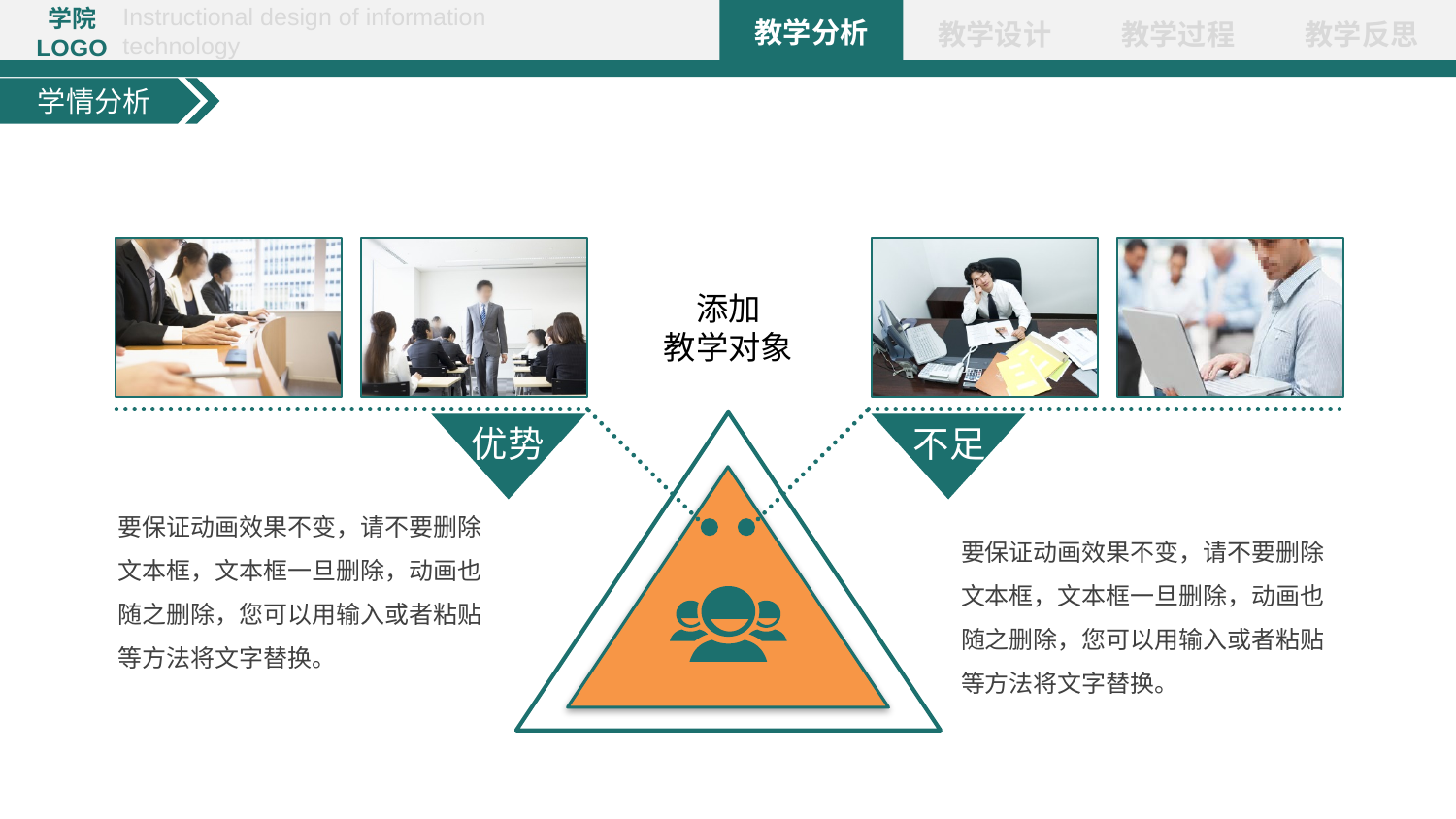

学情分析

添加
教学对象

优势

不足

要保证动画效果不变，请不要删除文本框，文本框一旦删除，动画也随之删除，您可以用输入或者粘贴等方法将文字替换。
要保证动画效果不变，请不要删除文本框，文本框一旦删除，动画也随之删除，您可以用输入或者粘贴等方法将文字替换。